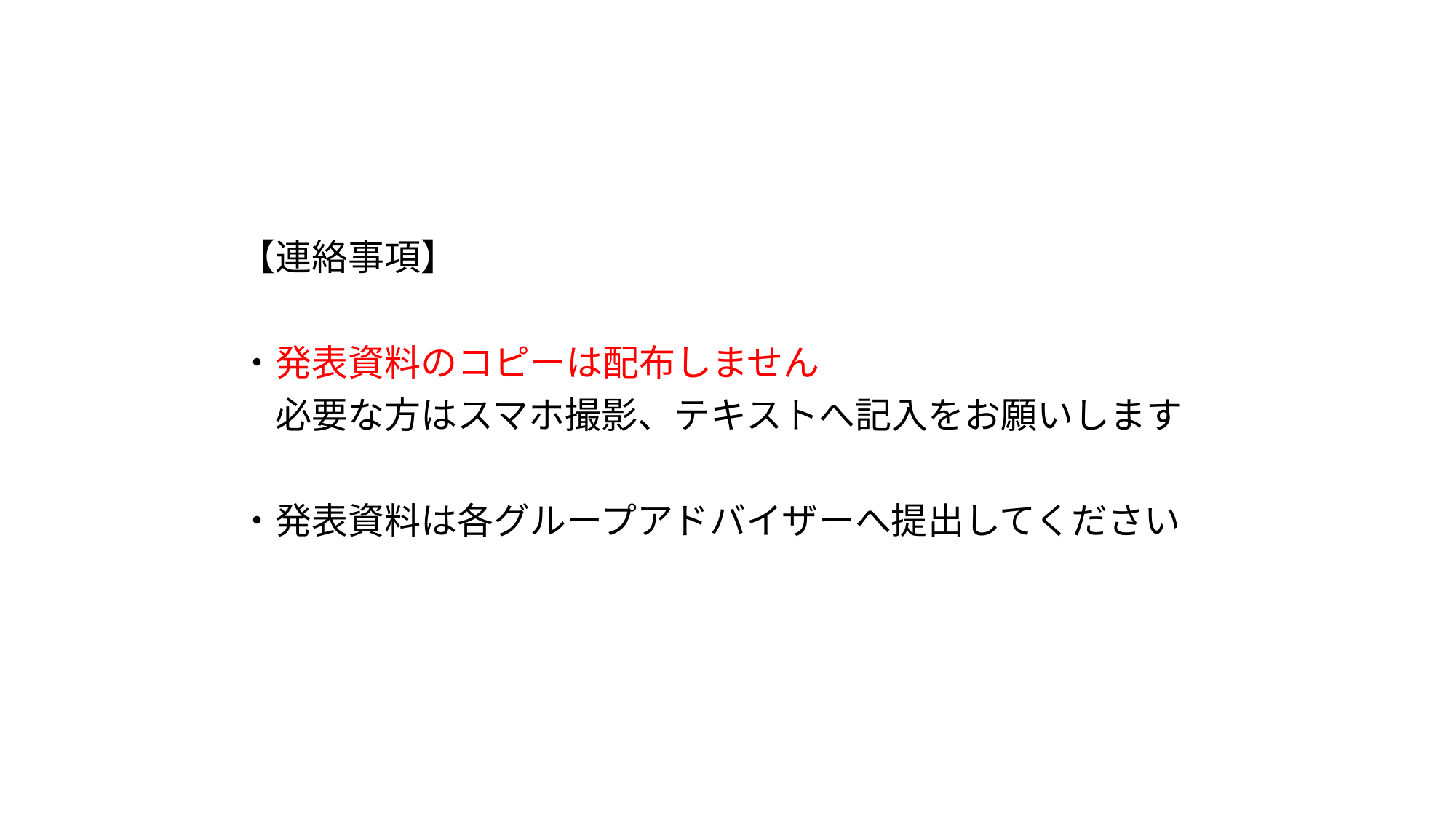

【連絡事項】

・発表資料のコピーは配布しません
　必要な方はスマホ撮影、テキストへ記入をお願いします

・発表資料は各グループアドバイザーへ提出してください